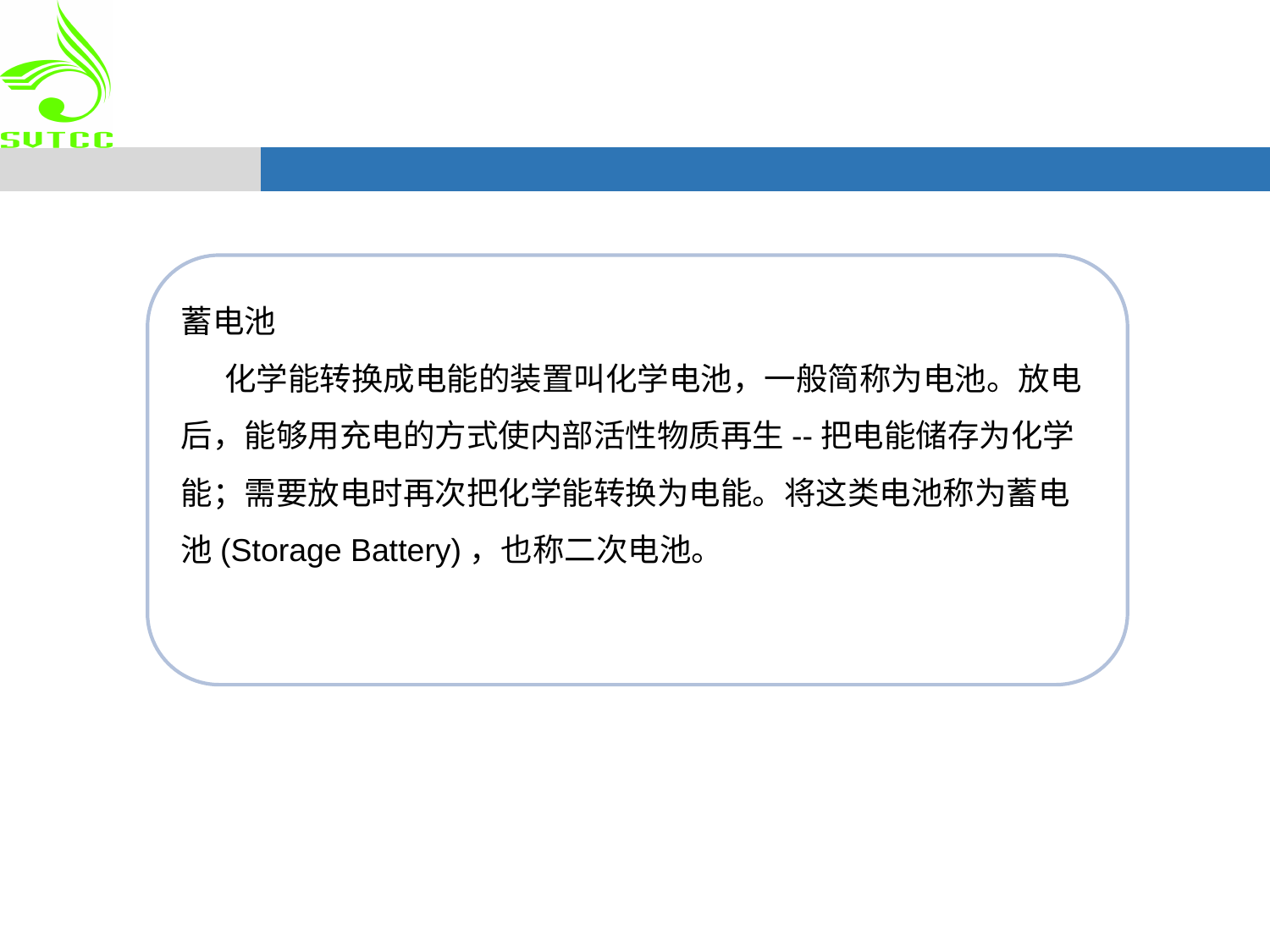

蓄电池
     化学能转换成电能的装置叫化学电池，一般简称为电池。放电后，能够用充电的方式使内部活性物质再生--把电能储存为化学能；需要放电时再次把化学能转换为电能。将这类电池称为蓄电池(Storage Battery)，也称二次电池。